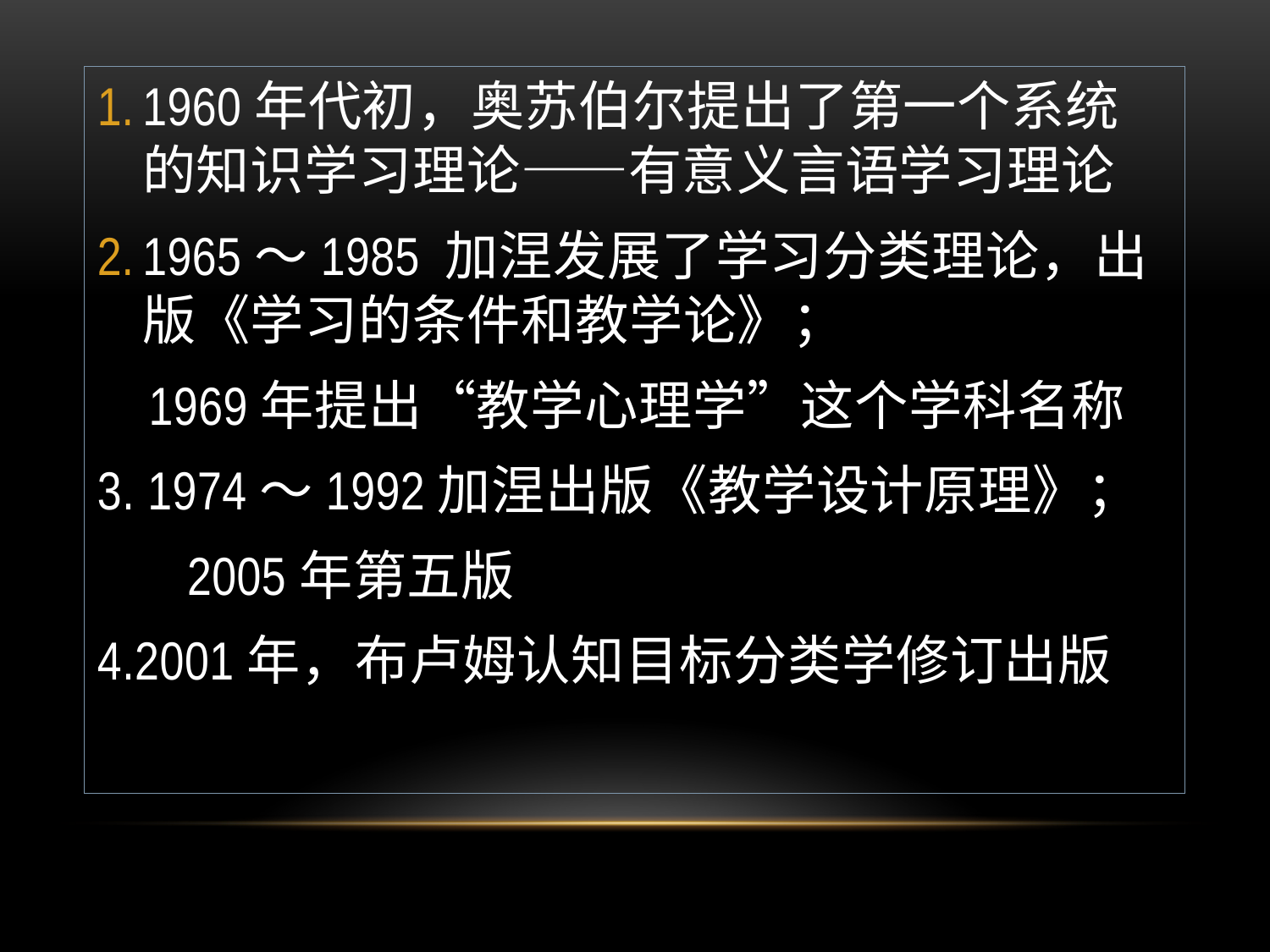

#
1960年代初，奥苏伯尔提出了第一个系统的知识学习理论——有意义言语学习理论
1965～1985 加涅发展了学习分类理论，出版《学习的条件和教学论》；
    1969年提出“教学心理学”这个学科名称
3. 1974～1992加涅出版《教学设计原理》；
       2005年第五版
4.2001年，布卢姆认知目标分类学修订出版